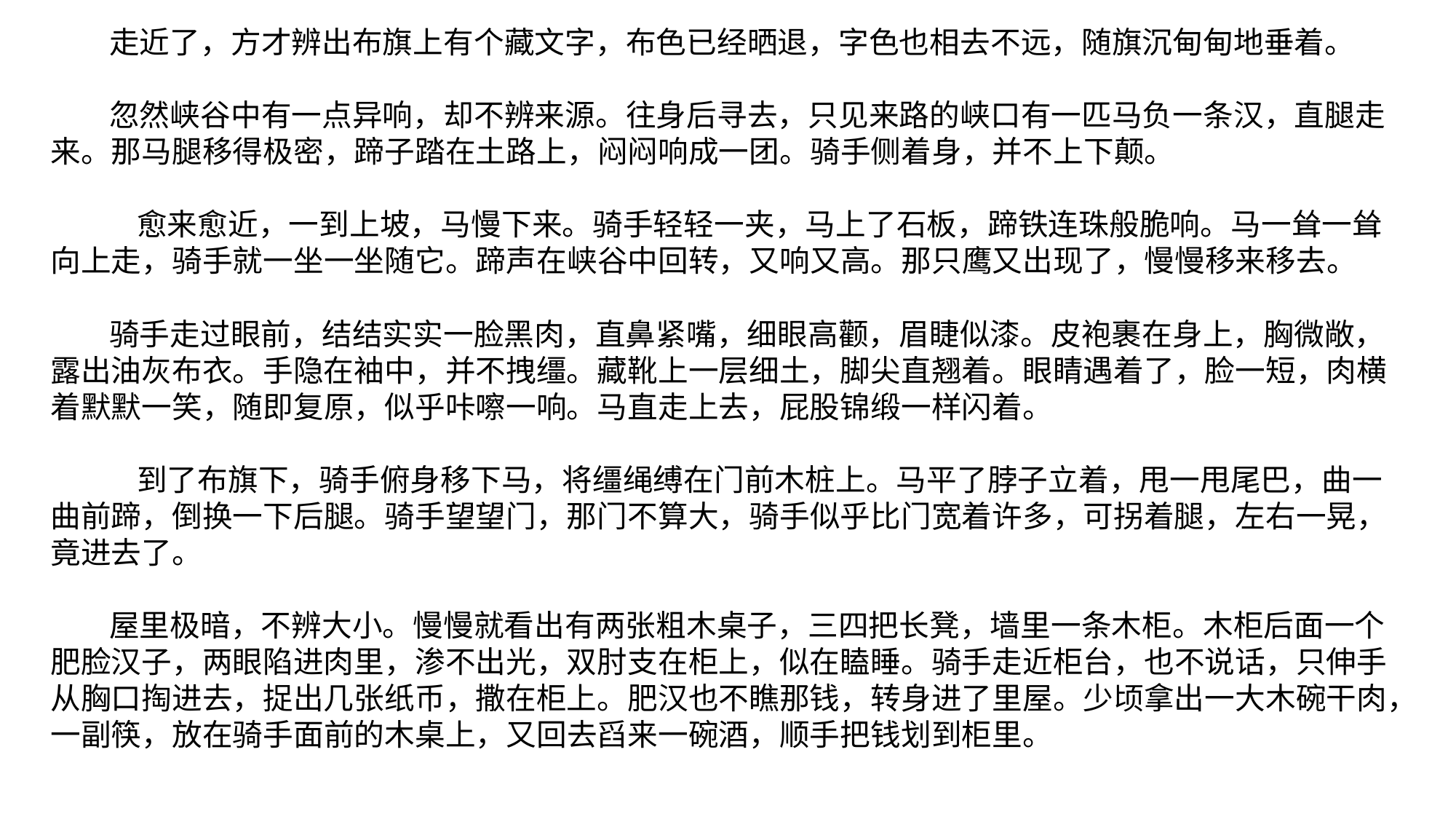

走近了，方才辨出布旗上有个藏文字，布色已经晒退，字色也相去不远，随旗沉甸甸地垂着。

忽然峡谷中有一点异响，却不辨来源。往身后寻去，只见来路的峡口有一匹马负一条汉，直腿走来。那马腿移得极密，蹄子踏在土路上，闷闷响成一团。骑手侧着身，并不上下颠。

   愈来愈近，一到上坡，马慢下来。骑手轻轻一夹，马上了石板，蹄铁连珠般脆响。马一耸一耸向上走，骑手就一坐一坐随它。蹄声在峡谷中回转，又响又高。那只鹰又出现了，慢慢移来移去。

骑手走过眼前，结结实实一脸黑肉，直鼻紧嘴，细眼高颧，眉睫似漆。皮袍裹在身上，胸微敞，露出油灰布衣。手隐在袖中，并不拽缰。藏靴上一层细土，脚尖直翘着。眼睛遇着了，脸一短，肉横着默默一笑，随即复原，似乎咔嚓一响。马直走上去，屁股锦缎一样闪着。

   到了布旗下，骑手俯身移下马，将缰绳缚在门前木桩上。马平了脖子立着，甩一甩尾巴，曲一曲前蹄，倒换一下后腿。骑手望望门，那门不算大，骑手似乎比门宽着许多，可拐着腿，左右一晃，竟进去了。

屋里极暗，不辨大小。慢慢就看出有两张粗木桌子，三四把长凳，墙里一条木柜。木柜后面一个肥脸汉子，两眼陷进肉里，渗不出光，双肘支在柜上，似在瞌睡。骑手走近柜台，也不说话，只伸手从胸口掏进去，捉出几张纸币，撒在柜上。肥汉也不瞧那钱，转身进了里屋。少顷拿出一大木碗干肉，一副筷，放在骑手面前的木桌上，又回去舀来一碗酒，顺手把钱划到柜里。